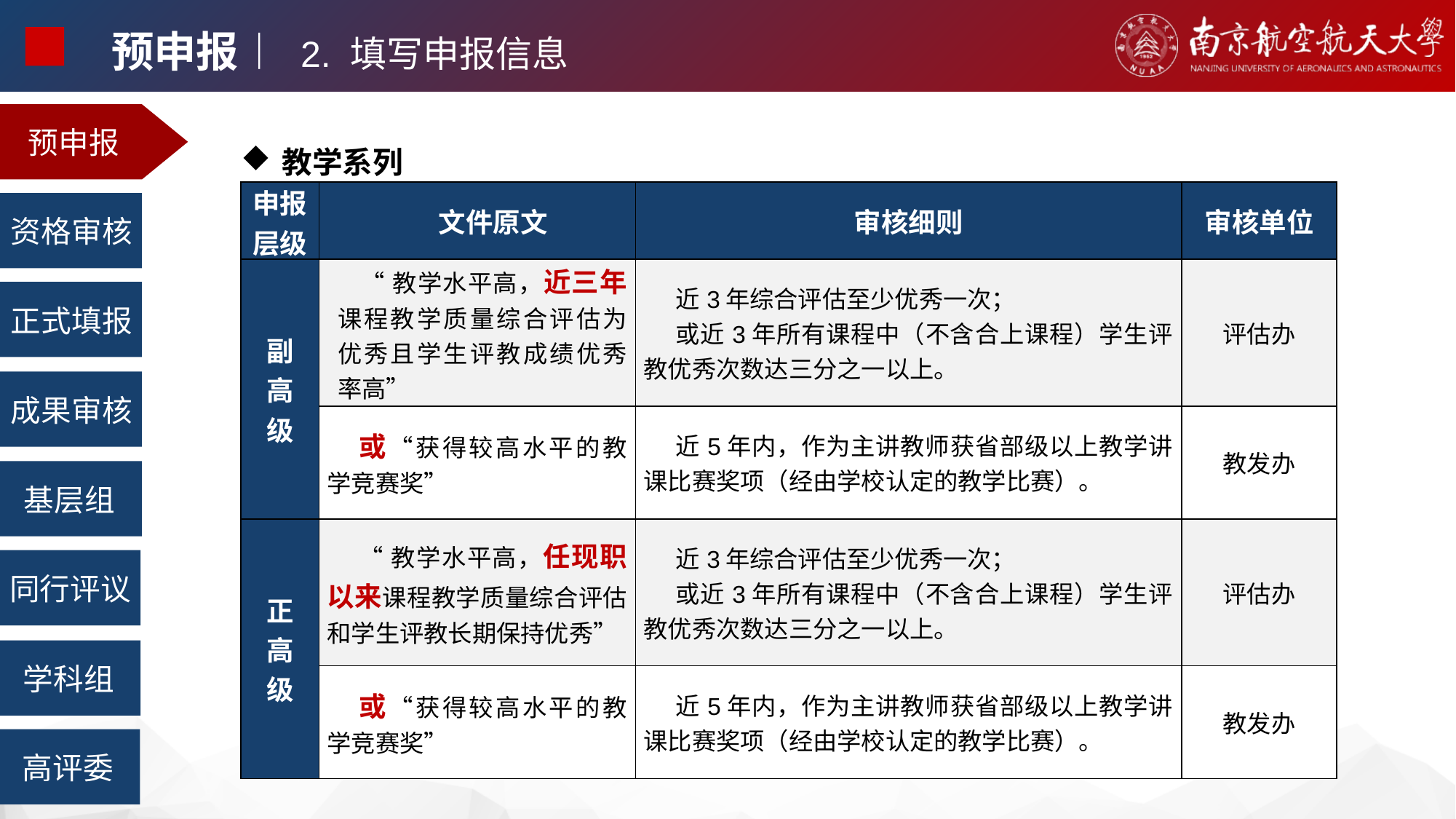

预申报︱ 2. 填写申报信息

预申报
教学系列
| 申报层级 | 文件原文 | 审核细则 | 审核单位 |
| --- | --- | --- | --- |
| 副 高 级 | “教学水平高，近三年课程教学质量综合评估为优秀且学生评教成绩优秀率高” | 近3年综合评估至少优秀一次； 或近3年所有课程中（不含合上课程）学生评教优秀次数达三分之一以上。 | 评估办 |
|  | 或“获得较高水平的教学竞赛奖” | 近5年内，作为主讲教师获省部级以上教学讲课比赛奖项（经由学校认定的教学比赛）。 | 教发办 |
| 正 高 级 | “教学水平高，任现职以来课程教学质量综合评估和学生评教长期保持优秀” | 近3年综合评估至少优秀一次； 或近3年所有课程中（不含合上课程）学生评教优秀次数达三分之一以上。 | 评估办 |
|  | 或“获得较高水平的教学竞赛奖” | 近5年内，作为主讲教师获省部级以上教学讲课比赛奖项（经由学校认定的教学比赛）。 | 教发办 |

资格审核

正式填报

成果审核

基层组

同行评议

学科组

高评委